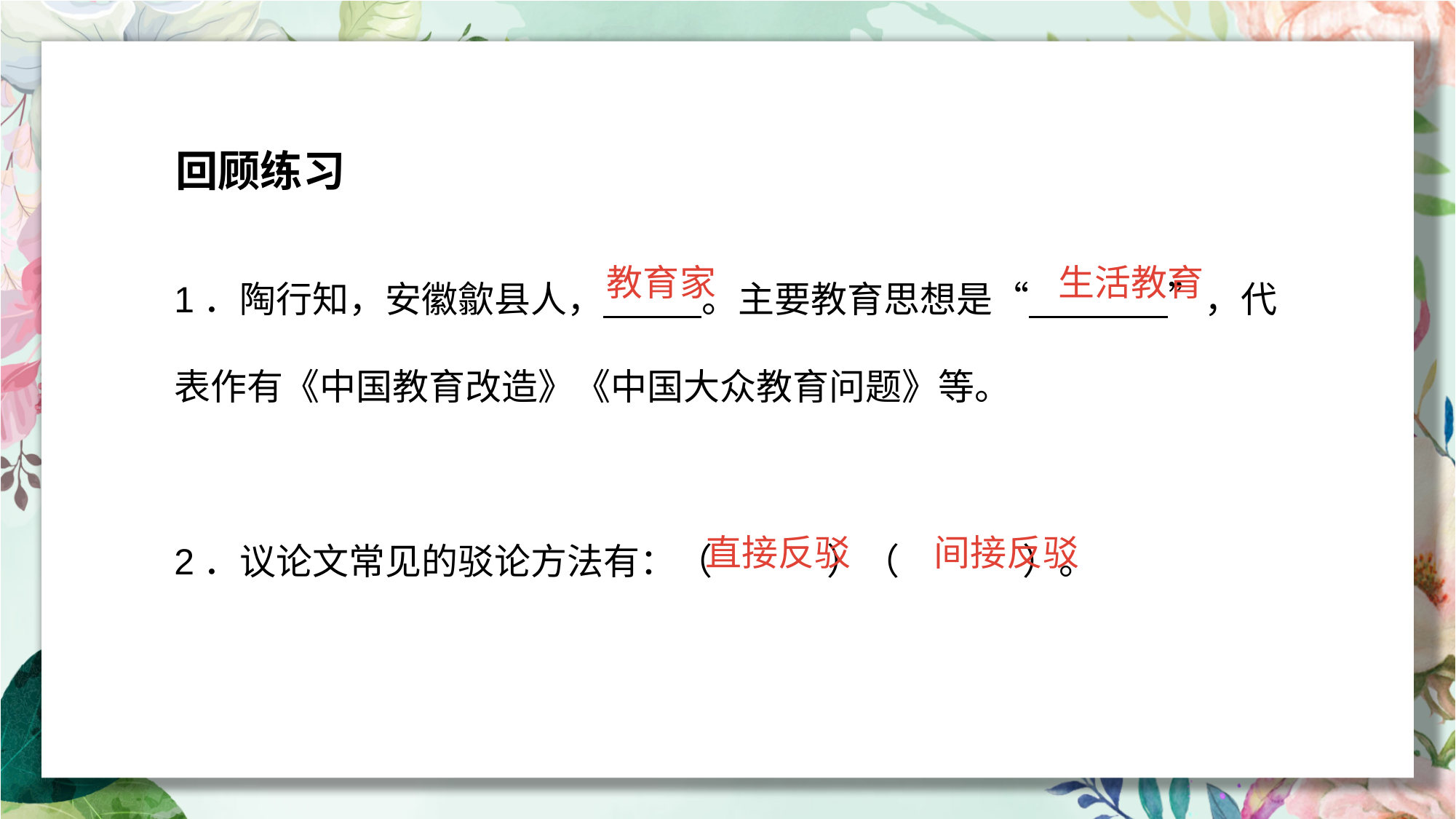

回顾练习
1．陶行知，安徽歙县人，            。主要教育思想是“                 ”，代表作有《中国教育改造》《中国大众教育问题》等。

2．议论文常见的驳论方法有：（              ）（               ）。
教育家
生活教育
直接反驳
间接反驳